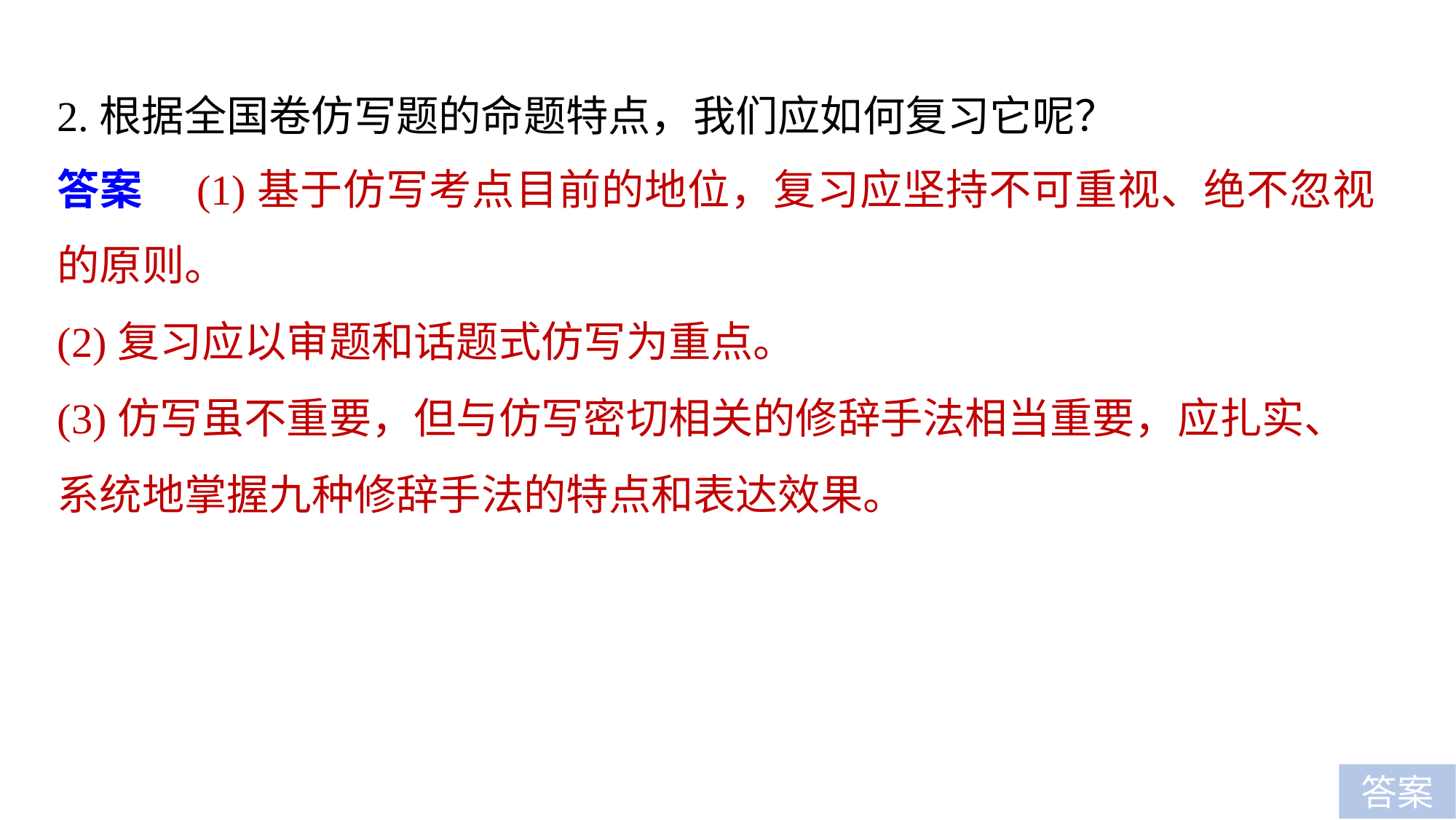

2.根据全国卷仿写题的命题特点，我们应如何复习它呢？
答案　(1)基于仿写考点目前的地位，复习应坚持不可重视、绝不忽视的原则。
(2)复习应以审题和话题式仿写为重点。
(3)仿写虽不重要，但与仿写密切相关的修辞手法相当重要，应扎实、系统地掌握九种修辞手法的特点和表达效果。
答案